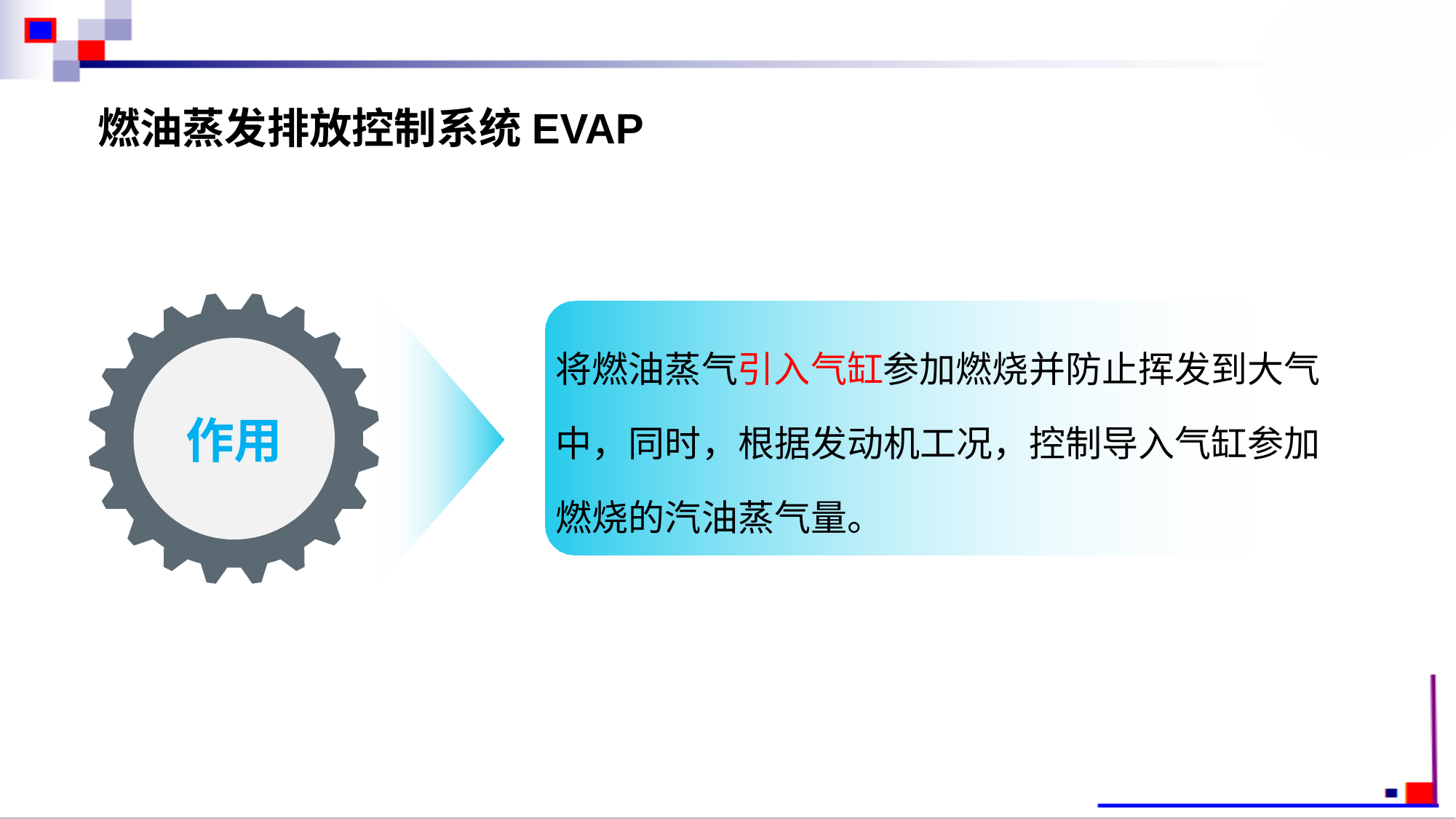

燃油蒸发排放控制系统EVAP

作用

将燃油蒸气引入气缸参加燃烧并防止挥发到大气中，同时，根据发动机工况，控制导入气缸参加燃烧的汽油蒸气量。